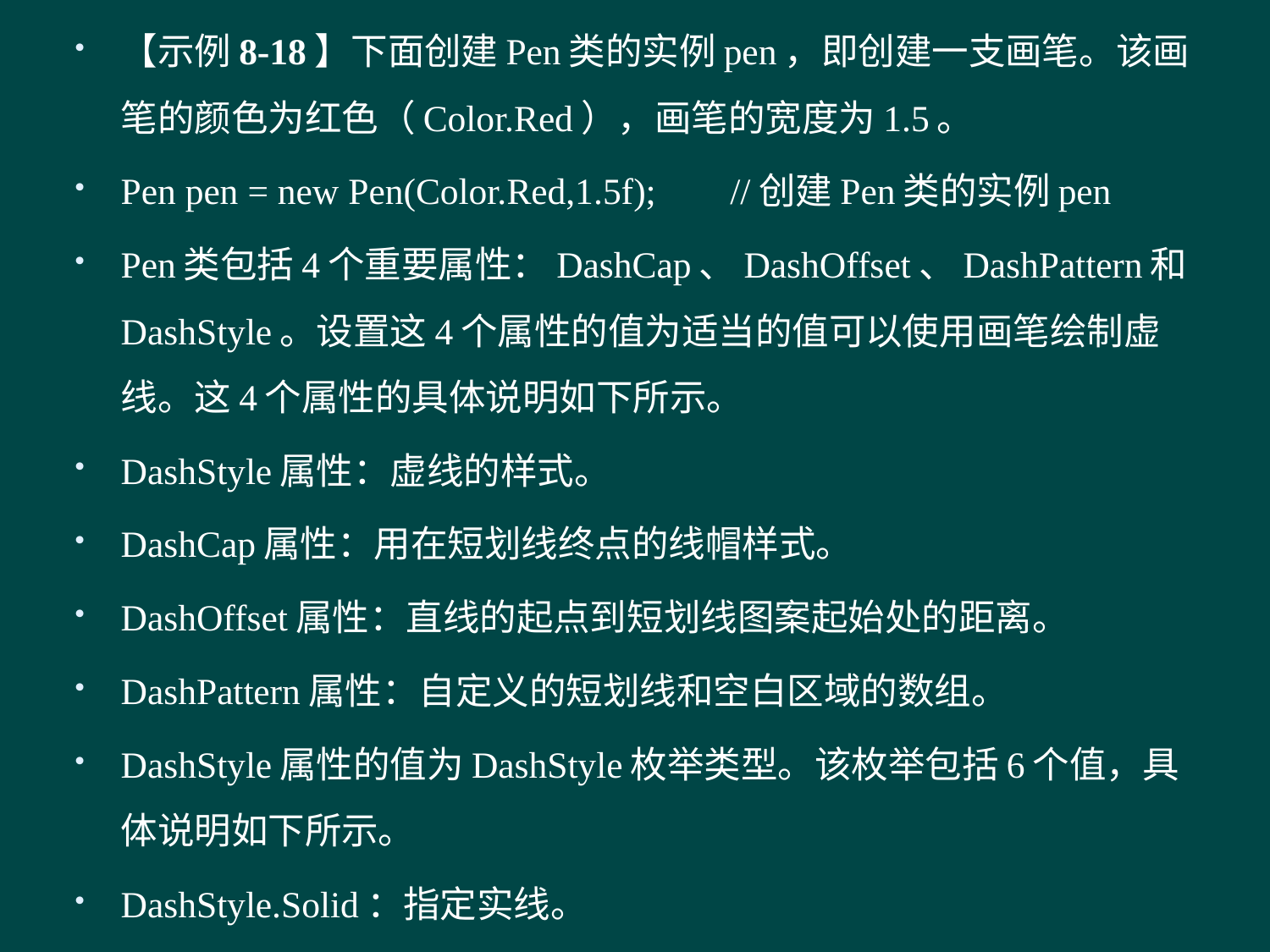

【示例8-18】下面创建Pen类的实例pen，即创建一支画笔。该画笔的颜色为红色（Color.Red），画笔的宽度为1.5。
Pen pen = new Pen(Color.Red,1.5f);        //创建Pen类的实例pen
Pen类包括4个重要属性：DashCap、DashOffset、DashPattern和DashStyle。设置这4个属性的值为适当的值可以使用画笔绘制虚线。这4个属性的具体说明如下所示。
DashStyle属性：虚线的样式。
DashCap属性：用在短划线终点的线帽样式。
DashOffset属性：直线的起点到短划线图案起始处的距离。
DashPattern属性：自定义的短划线和空白区域的数组。
DashStyle属性的值为DashStyle枚举类型。该枚举包括6个值，具体说明如下所示。
DashStyle.Solid：指定实线。
#